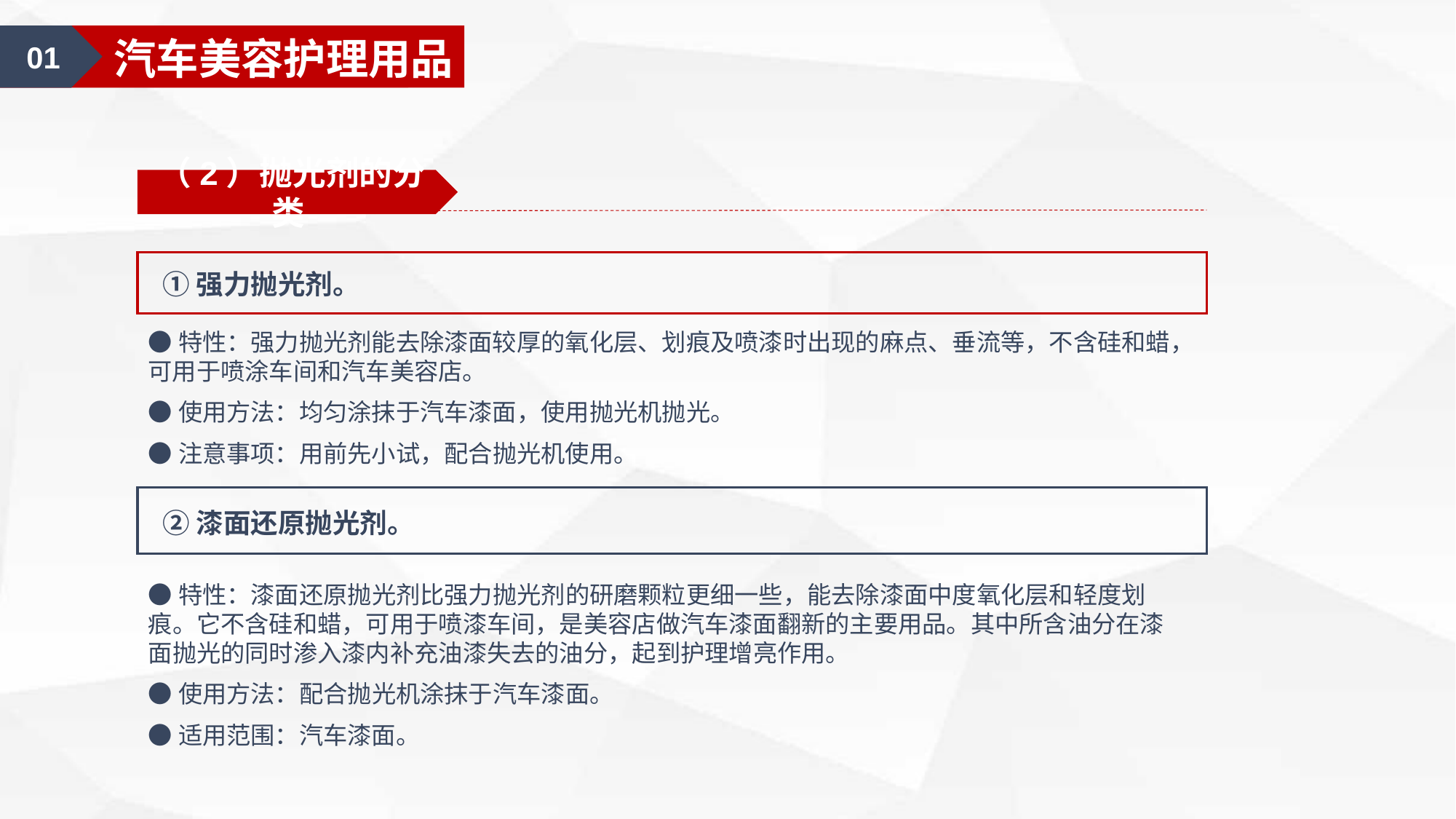

01
汽车美容认知

01
汽车美容护理用品
（2）抛光剂的分类

①强力抛光剂。
●特性：强力抛光剂能去除漆面较厚的氧化层、划痕及喷漆时出现的麻点、垂流等，不含硅和蜡，可用于喷涂车间和汽车美容店。
●使用方法：均匀涂抹于汽车漆面，使用抛光机抛光。
●注意事项：用前先小试，配合抛光机使用。

②漆面还原抛光剂。
●特性：漆面还原抛光剂比强力抛光剂的研磨颗粒更细一些，能去除漆面中度氧化层和轻度划痕。它不含硅和蜡，可用于喷漆车间，是美容店做汽车漆面翻新的主要用品。其中所含油分在漆面抛光的同时渗入漆内补充油漆失去的油分，起到护理增亮作用。
●使用方法：配合抛光机涂抹于汽车漆面。
●适用范围：汽车漆面。